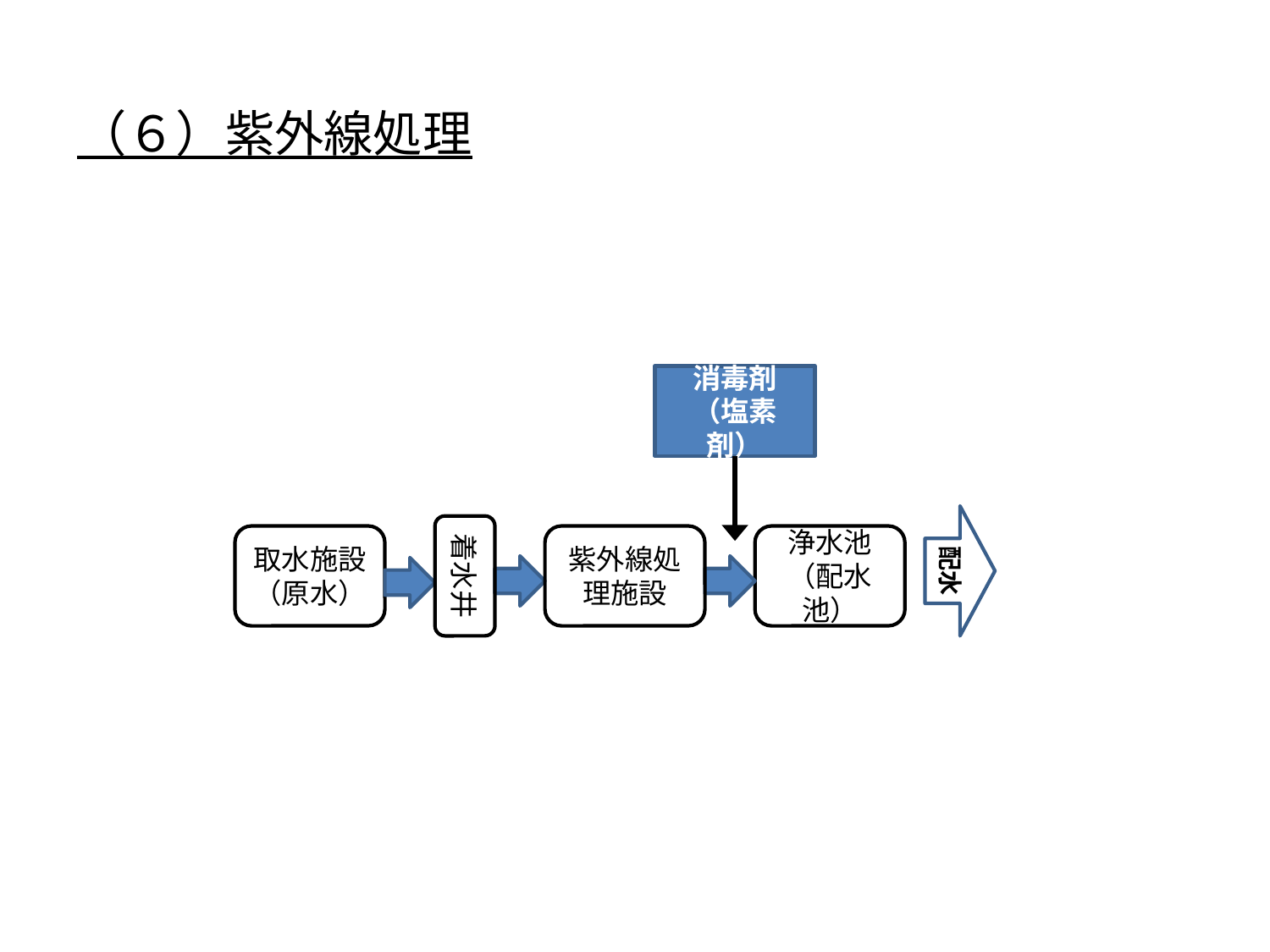

（６）紫外線処理
消毒剤
（塩素剤）
配水
着水井
取水施設
（原水）
紫外線処理施設
浄水池
（配水池）